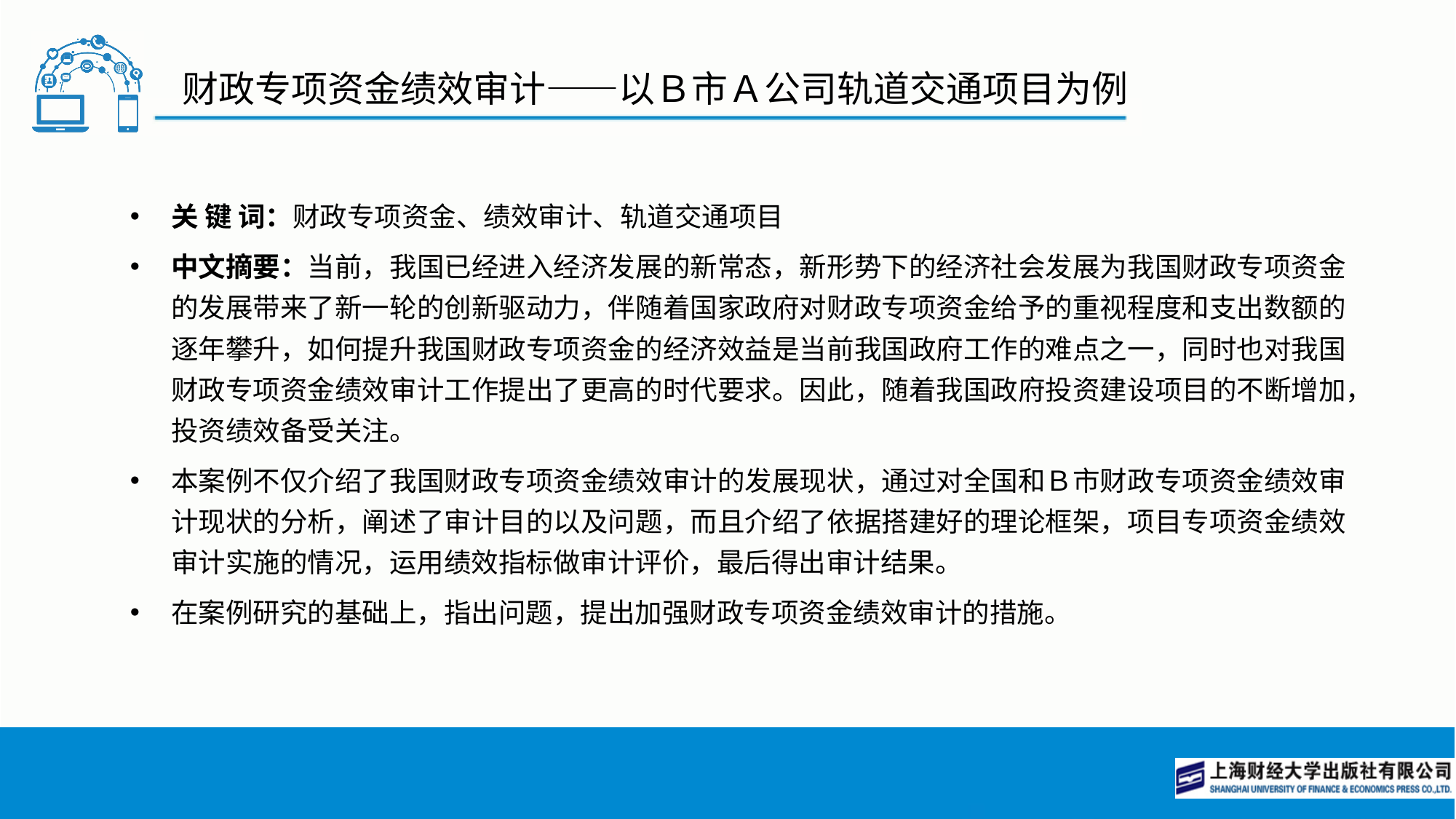

# 财政专项资金绩效审计——以Ｂ市Ａ公司轨道交通项目为例
关 键 词：财政专项资金、绩效审计、轨道交通项目
中文摘要：当前，我国已经进入经济发展的新常态，新形势下的经济社会发展为我国财政专项资金的发展带来了新一轮的创新驱动力，伴随着国家政府对财政专项资金给予的重视程度和支出数额的逐年攀升，如何提升我国财政专项资金的经济效益是当前我国政府工作的难点之一，同时也对我国财政专项资金绩效审计工作提出了更高的时代要求。因此，随着我国政府投资建设项目的不断增加，投资绩效备受关注。
本案例不仅介绍了我国财政专项资金绩效审计的发展现状，通过对全国和Ｂ市财政专项资金绩效审计现状的分析，阐述了审计目的以及问题，而且介绍了依据搭建好的理论框架，项目专项资金绩效审计实施的情况，运用绩效指标做审计评价，最后得出审计结果。
在案例研究的基础上，指出问题，提出加强财政专项资金绩效审计的措施。